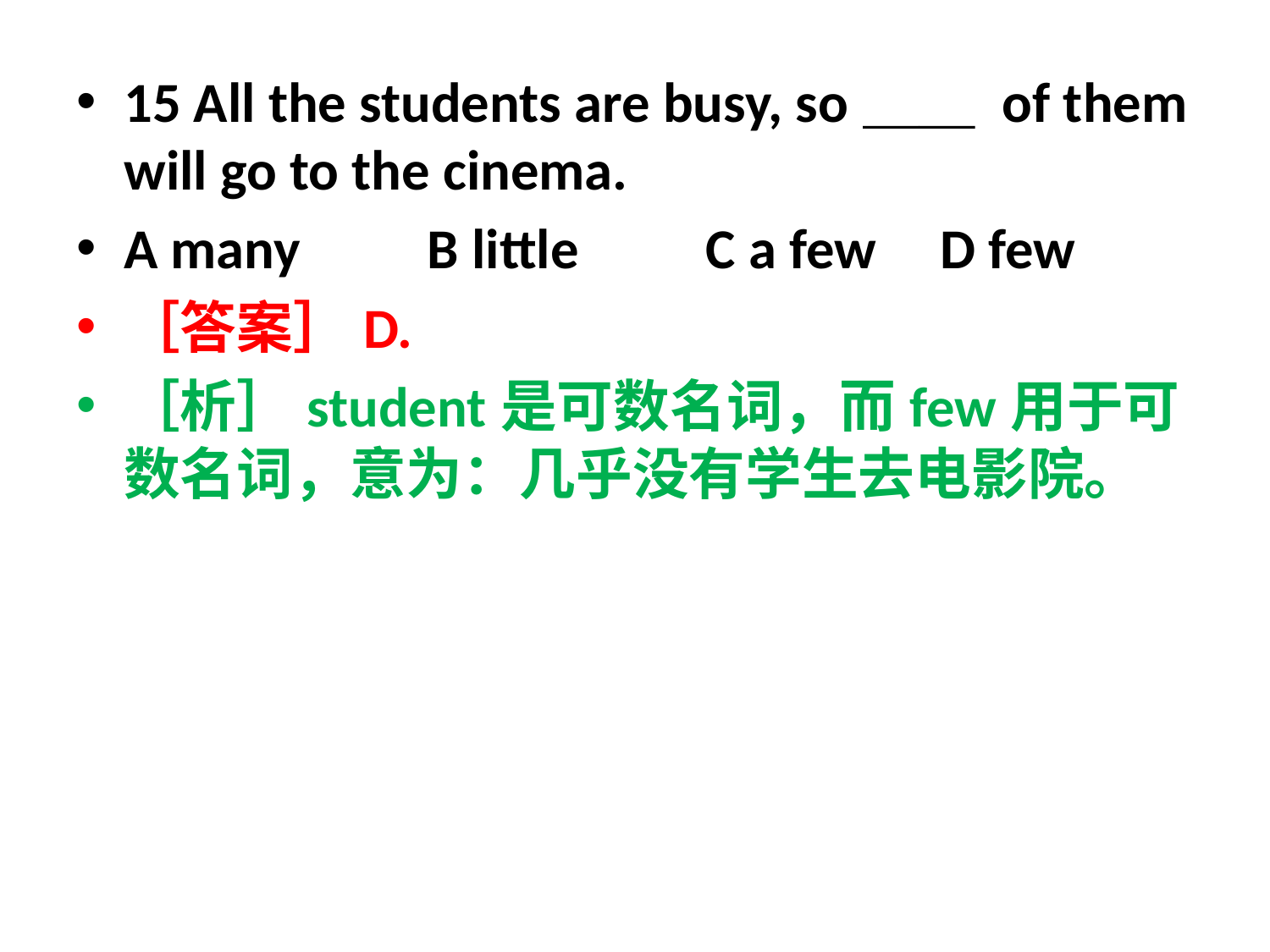

15 All the students are busy, so＿＿ of them will go to the cinema.
A many          B little          C a few     D few
［答案］D.
［析］student是可数名词，而few用于可数名词，意为：几乎没有学生去电影院。